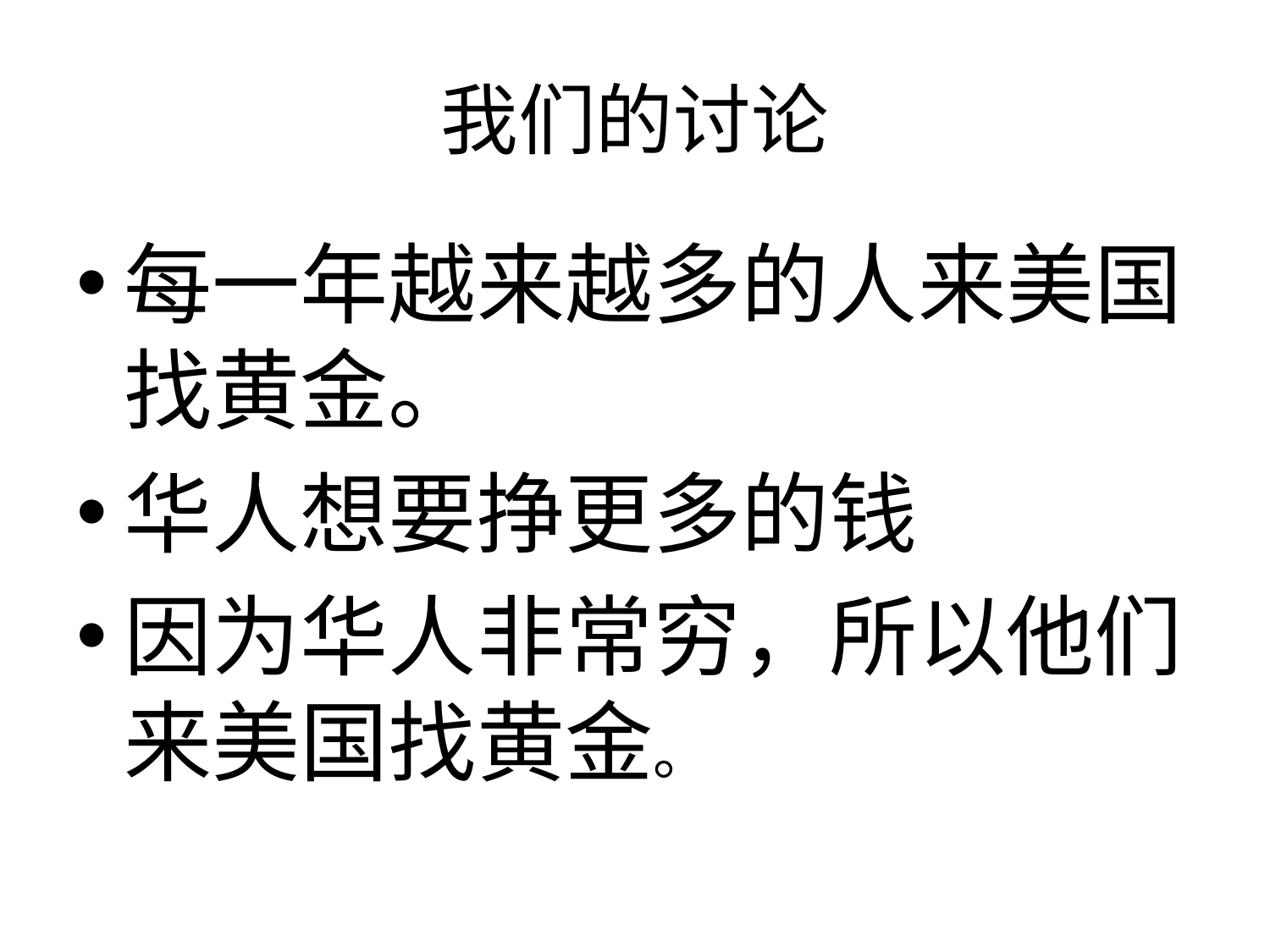

# 我们的讨论
每一年越来越多的人来美国找黄金。
华人想要挣更多的钱
因为华人非常穷，所以他们来美国找黄金。